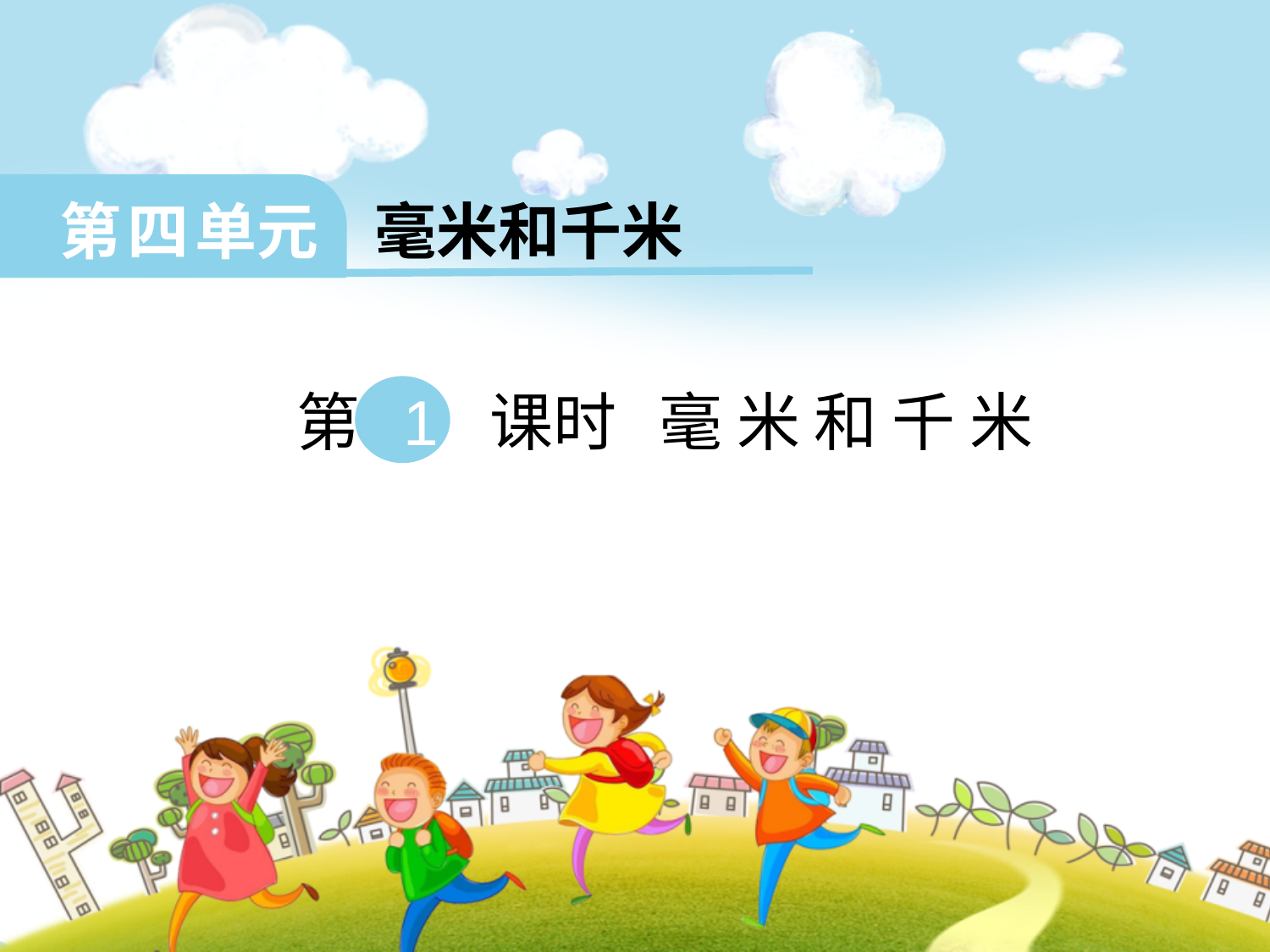

第 四 单元    毫米和千米

  第  1  课时   毫 米 和 千 米